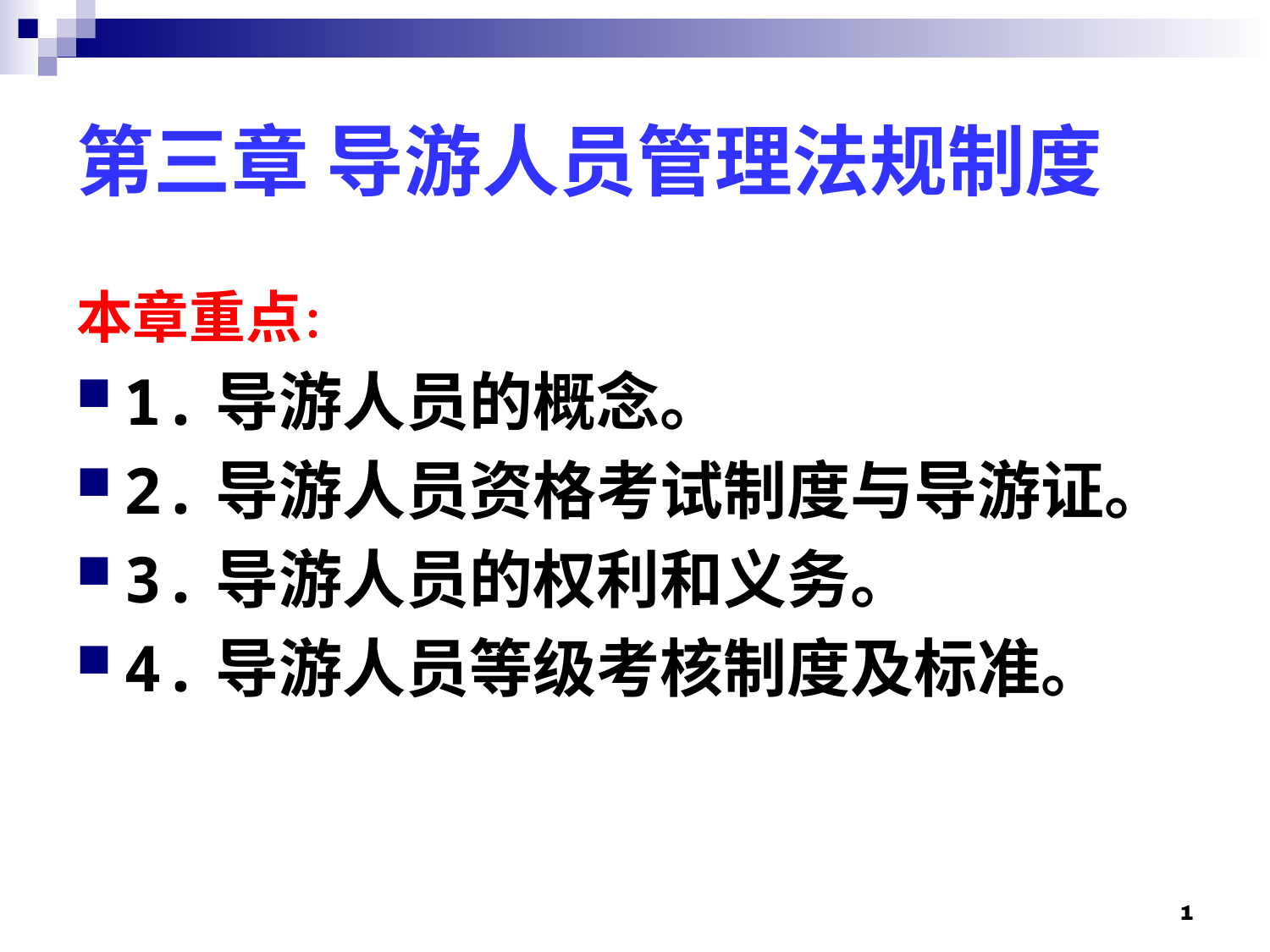

# 第三章 导游人员管理法规制度
本章重点：
1.导游人员的概念。
2.导游人员资格考试制度与导游证。
3.导游人员的权利和义务。
4.导游人员等级考核制度及标准。
1